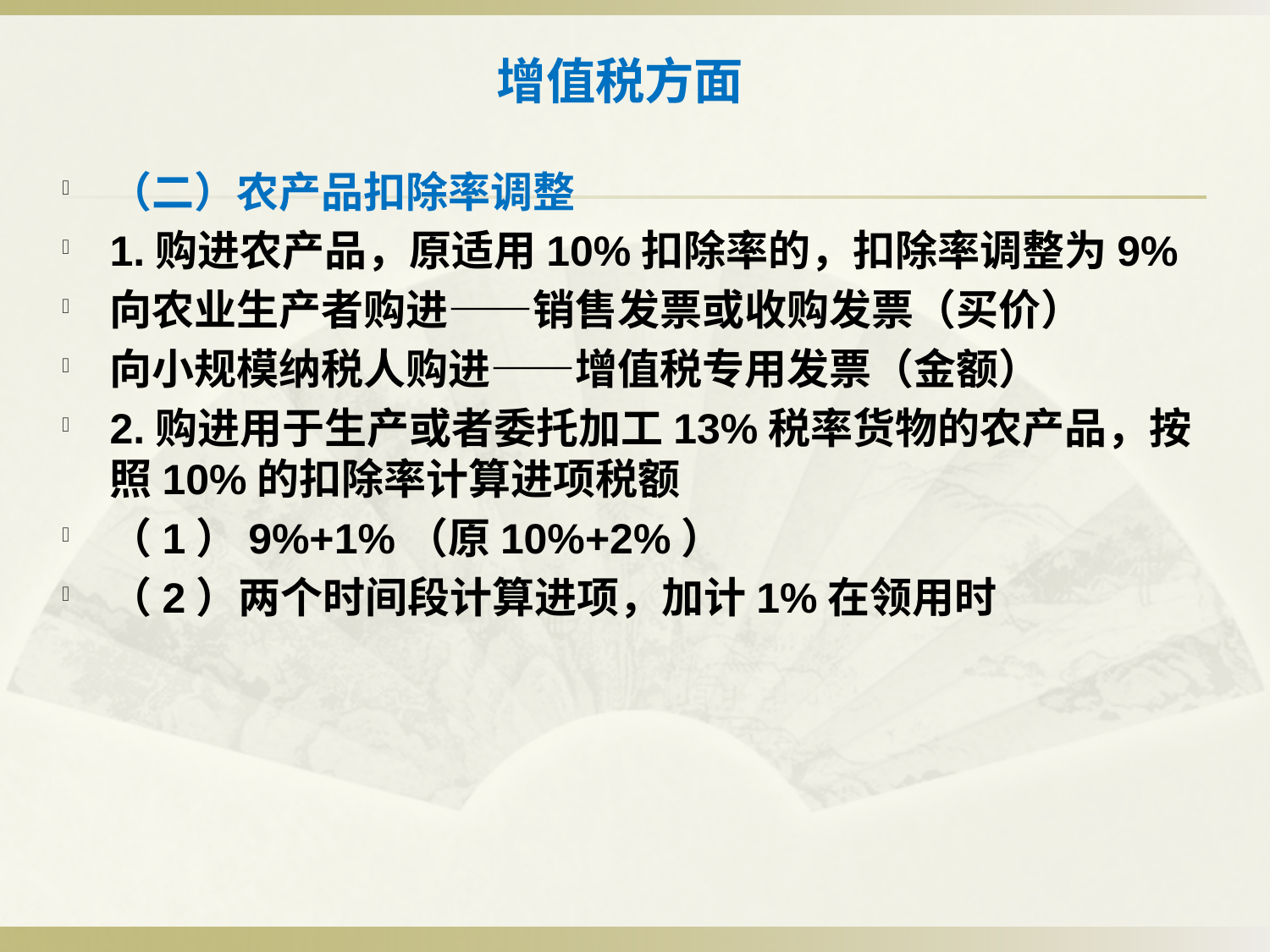

# 增值税方面
（二）农产品扣除率调整
1.购进农产品，原适用10%扣除率的，扣除率调整为9%
向农业生产者购进——销售发票或收购发票（买价）
向小规模纳税人购进——增值税专用发票（金额）
2.购进用于生产或者委托加工13%税率货物的农产品，按照10%的扣除率计算进项税额
（1）9%+1%（原10%+2%）
（2）两个时间段计算进项，加计1%在领用时